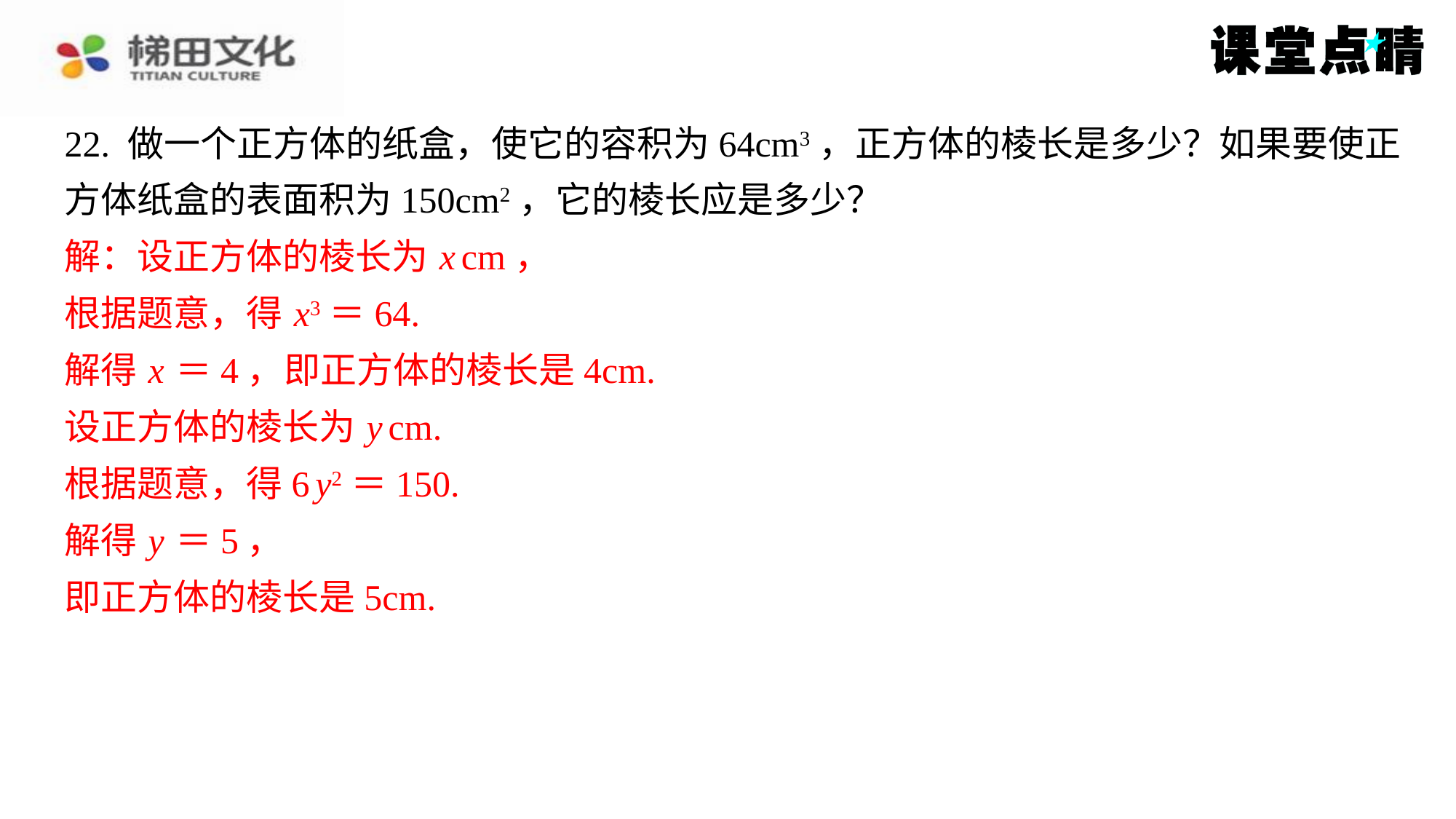

22. 做一个正方体的纸盒，使它的容积为64cm3，正方体的棱长是多少？如果要使正
方体纸盒的表面积为150cm2，它的棱长应是多少？
解：设正方体的棱长为 x cm，
根据题意，得 x3＝64.
解得 x ＝4，即正方体的棱长是4cm.
设正方体的棱长为 y cm.
根据题意，得6 y2＝150.
解得 y ＝5，
即正方体的棱长是5cm.
解：设正方体的棱长为 x cm，
根据题意，得 x3＝64.
解得 x ＝4，即正方体的棱长是4cm.
设正方体的棱长为 y cm.
根据题意，得6 y2＝150.
解得 y ＝5，
即正方体的棱长是5cm.